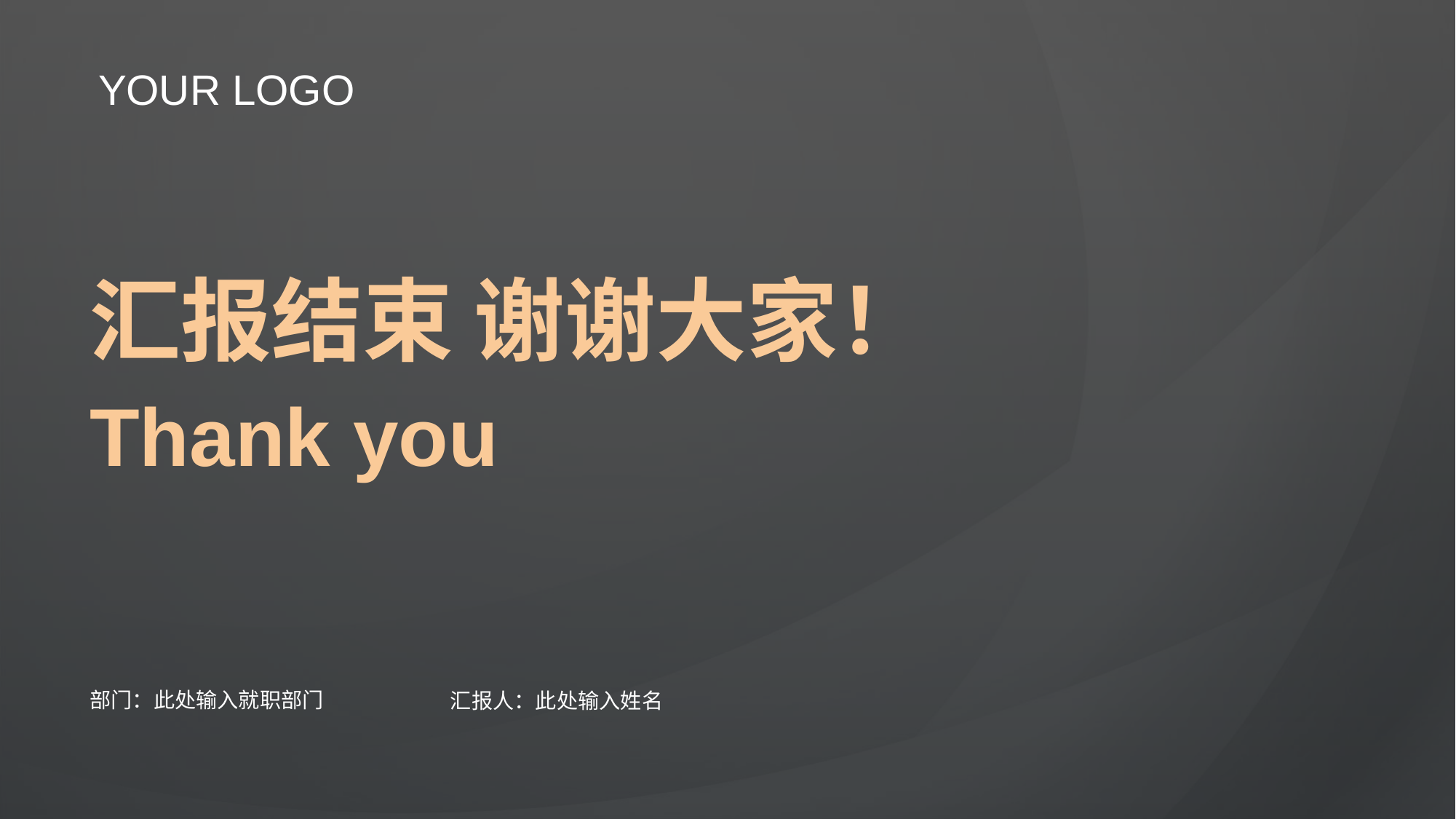

YOUR LOGO
汇报结束 谢谢大家！
# Thank you
部门：此处输入就职部门
汇报人：此处输入姓名